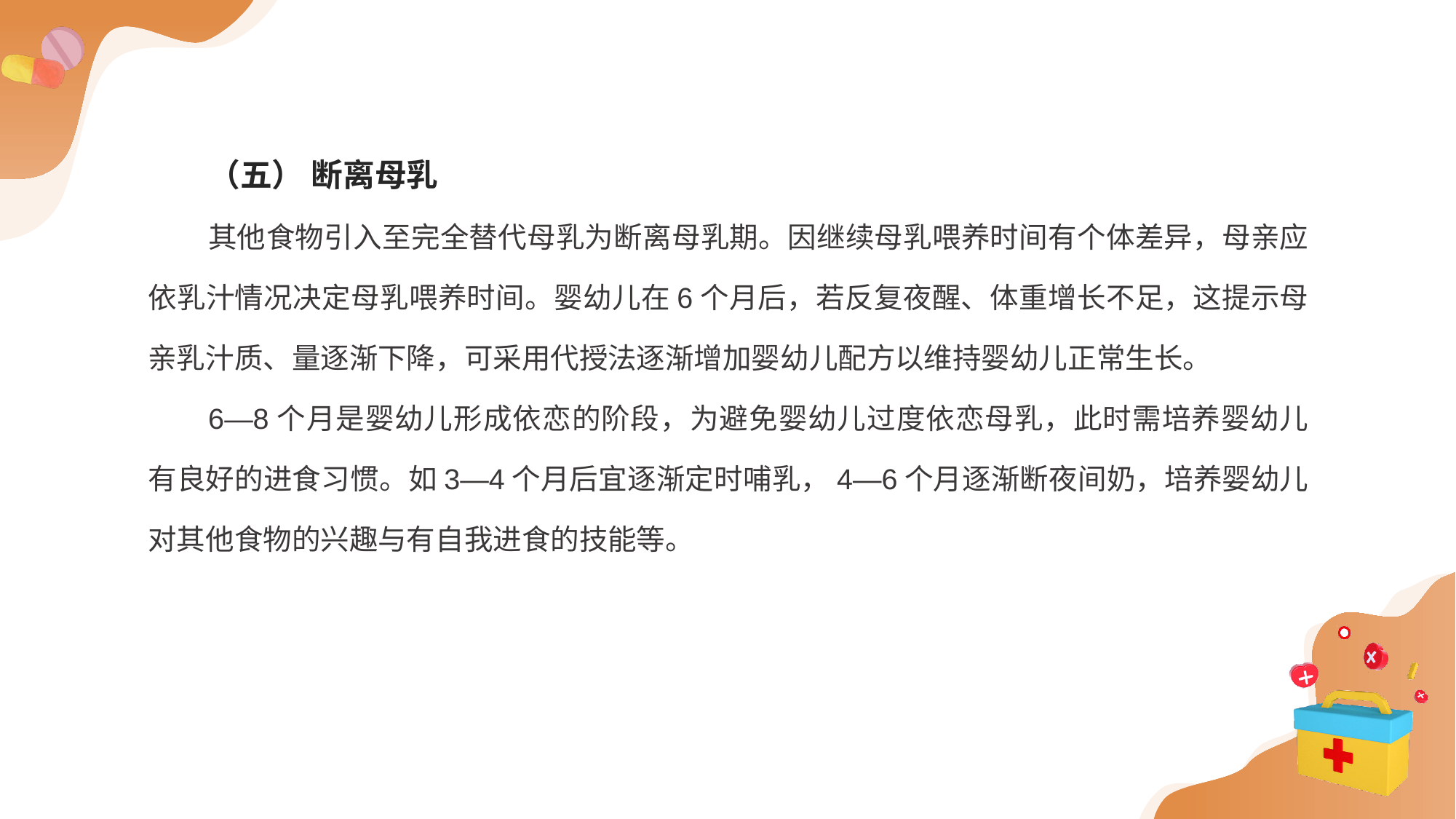

（五） 断离母乳
其他食物引入至完全替代母乳为断离母乳期。因继续母乳喂养时间有个体差异，母亲应依乳汁情况决定母乳喂养时间。婴幼儿在6个月后，若反复夜醒、体重增长不足，这提示母亲乳汁质、量逐渐下降，可采用代授法逐渐增加婴幼儿配方以维持婴幼儿正常生长。
6—8个月是婴幼儿形成依恋的阶段，为避免婴幼儿过度依恋母乳，此时需培养婴幼儿有良好的进食习惯。如3—4个月后宜逐渐定时哺乳，4—6个月逐渐断夜间奶，培养婴幼儿对其他食物的兴趣与有自我进食的技能等。